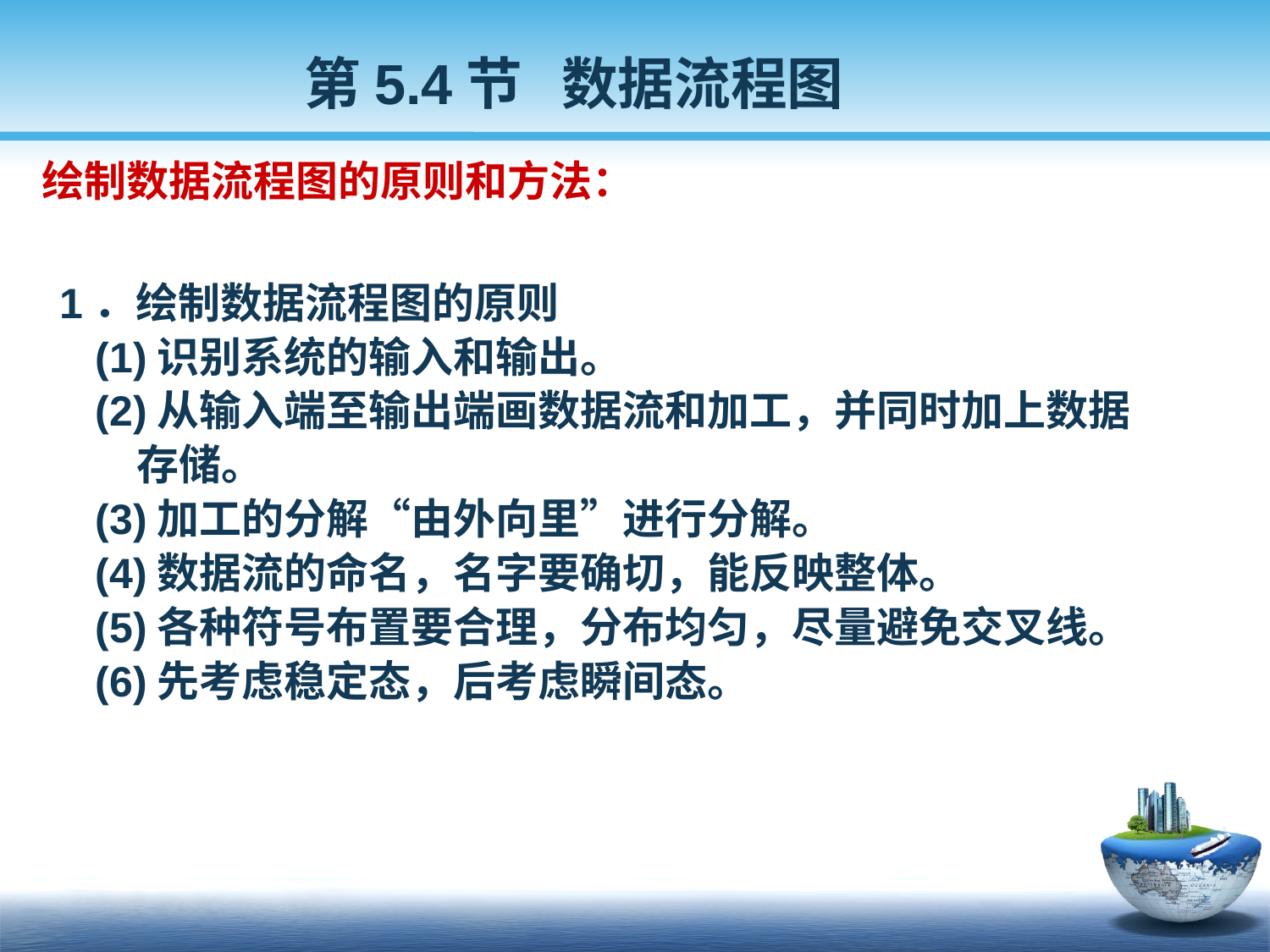

第5.4节   数据流程图

  绘制数据流程图的原则和方法：

    1．绘制数据流程图的原则
       (1)识别系统的输入和输出。
       (2)从输入端至输出端画数据流和加工，并同时加上数据
            存储。
       (3)加工的分解“由外向里”进行分解。
       (4)数据流的命名，名字要确切，能反映整体。
       (5)各种符号布置要合理，分布均匀，尽量避免交叉线。
       (6)先考虑稳定态，后考虑瞬间态。